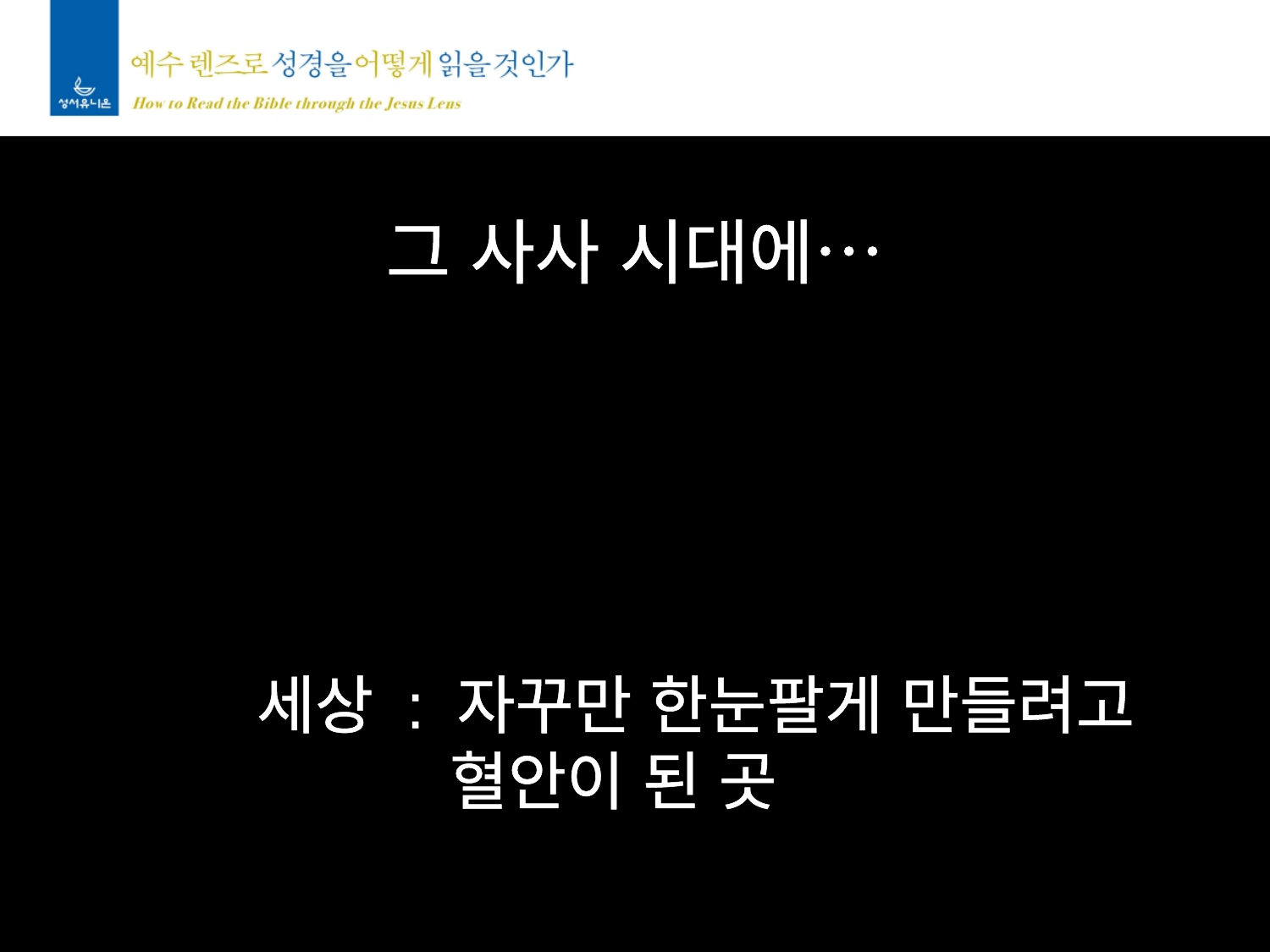

그 사사 시대에…

세상 : 자꾸만 한눈팔게 만들려고
          혈안이 된 곳